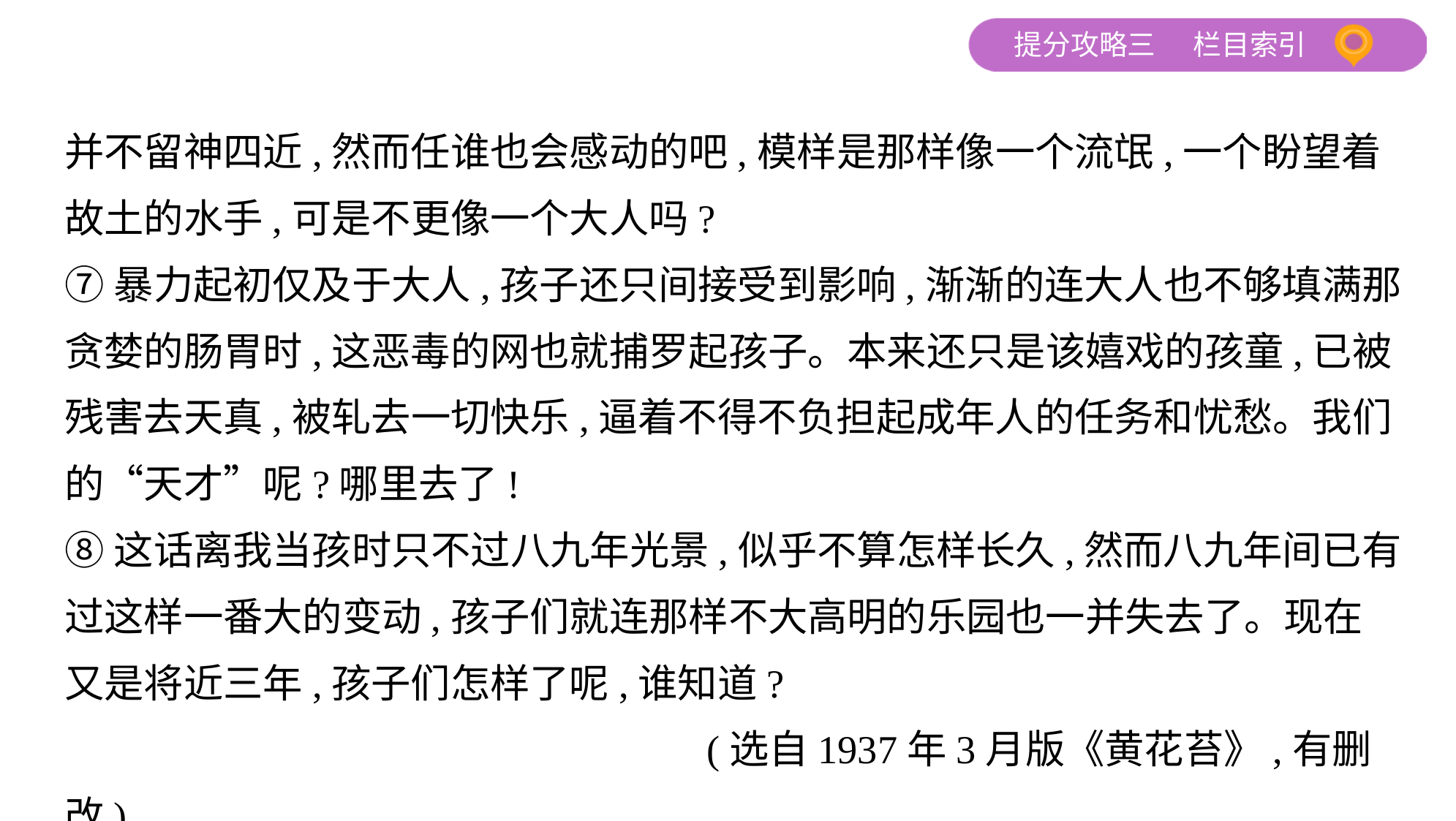

并不留神四近,然而任谁也会感动的吧,模样是那样像一个流氓,一个盼望着
故土的水手,可是不更像一个大人吗?
⑦暴力起初仅及于大人,孩子还只间接受到影响,渐渐的连大人也不够填满那
贪婪的肠胃时,这恶毒的网也就捕罗起孩子。本来还只是该嬉戏的孩童,已被
残害去天真,被轧去一切快乐,逼着不得不负担起成年人的任务和忧愁。我们
的“天才”呢?哪里去了!
⑧这话离我当孩时只不过八九年光景,似乎不算怎样长久,然而八九年间已有
过这样一番大的变动,孩子们就连那样不大高明的乐园也一并失去了。现在
又是将近三年,孩子们怎样了呢,谁知道?
                                                                 (选自1937年3月版《黄花苔》,有删改)